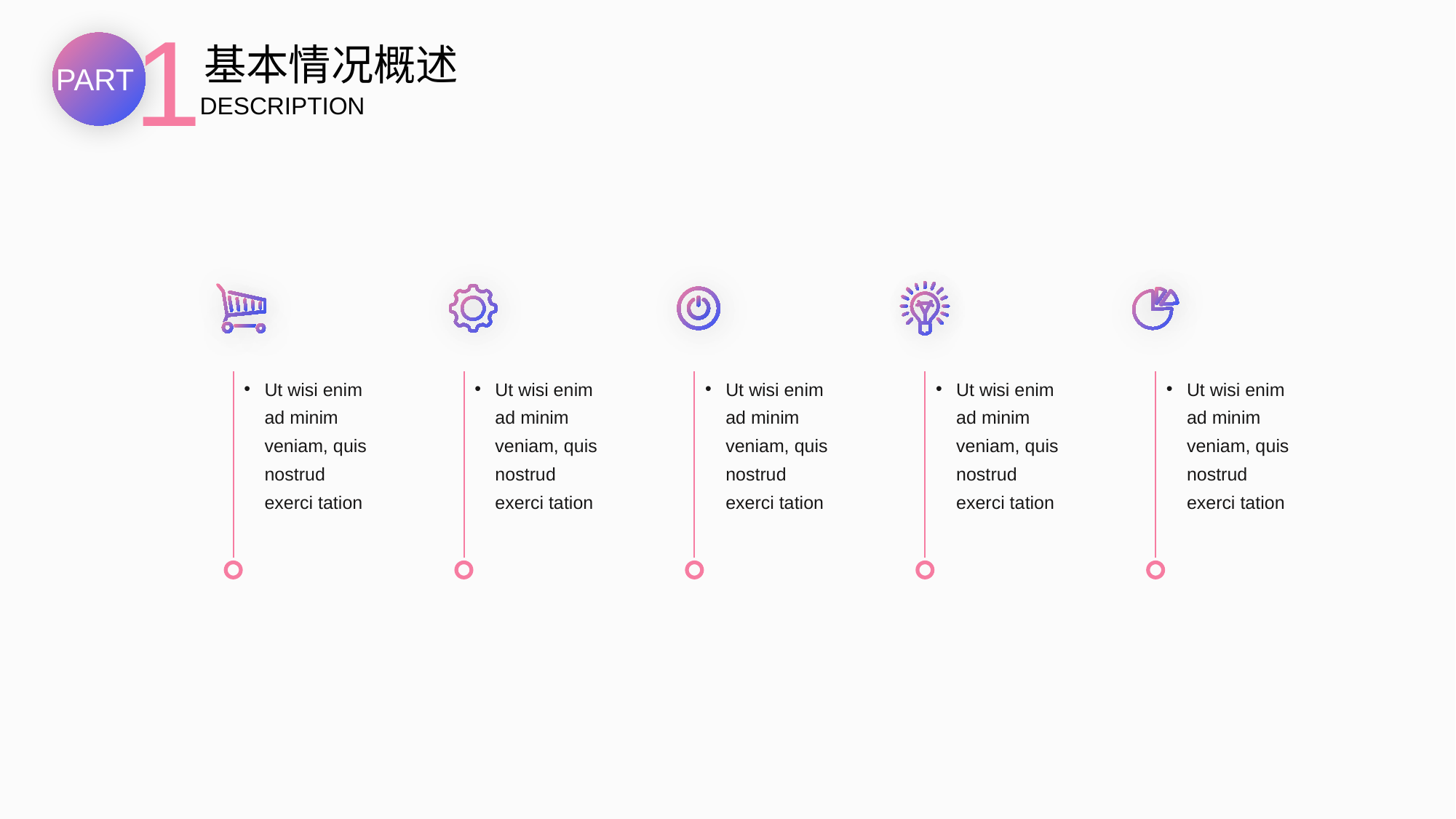

1

基本情况概述
PART
DESCRIPTION

Ut wisi enim ad minim veniam, quis nostrud exerci tation
Ut wisi enim ad minim veniam, quis nostrud exerci tation
Ut wisi enim ad minim veniam, quis nostrud exerci tation
Ut wisi enim ad minim veniam, quis nostrud exerci tation
Ut wisi enim ad minim veniam, quis nostrud exerci tation